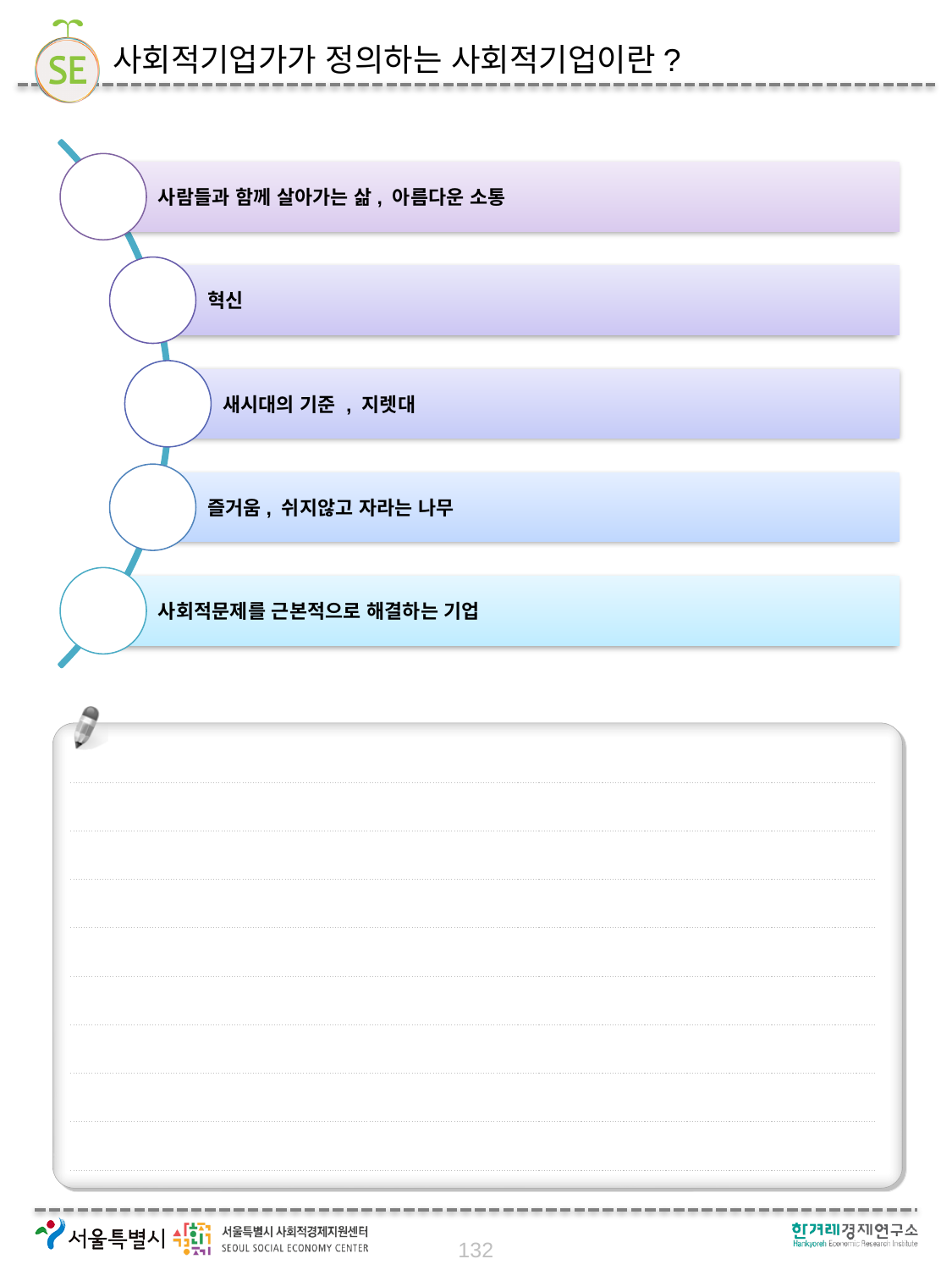

# 사회적기업가가 정의하는 사회적기업이란?
사람들과 함께 살아가는 삶, 아름다운 소통
혁신
새시대의 기준 , 지렛대
즐거움, 쉬지않고 자라는 나무
사회적문제를 근본적으로 해결하는 기업
132